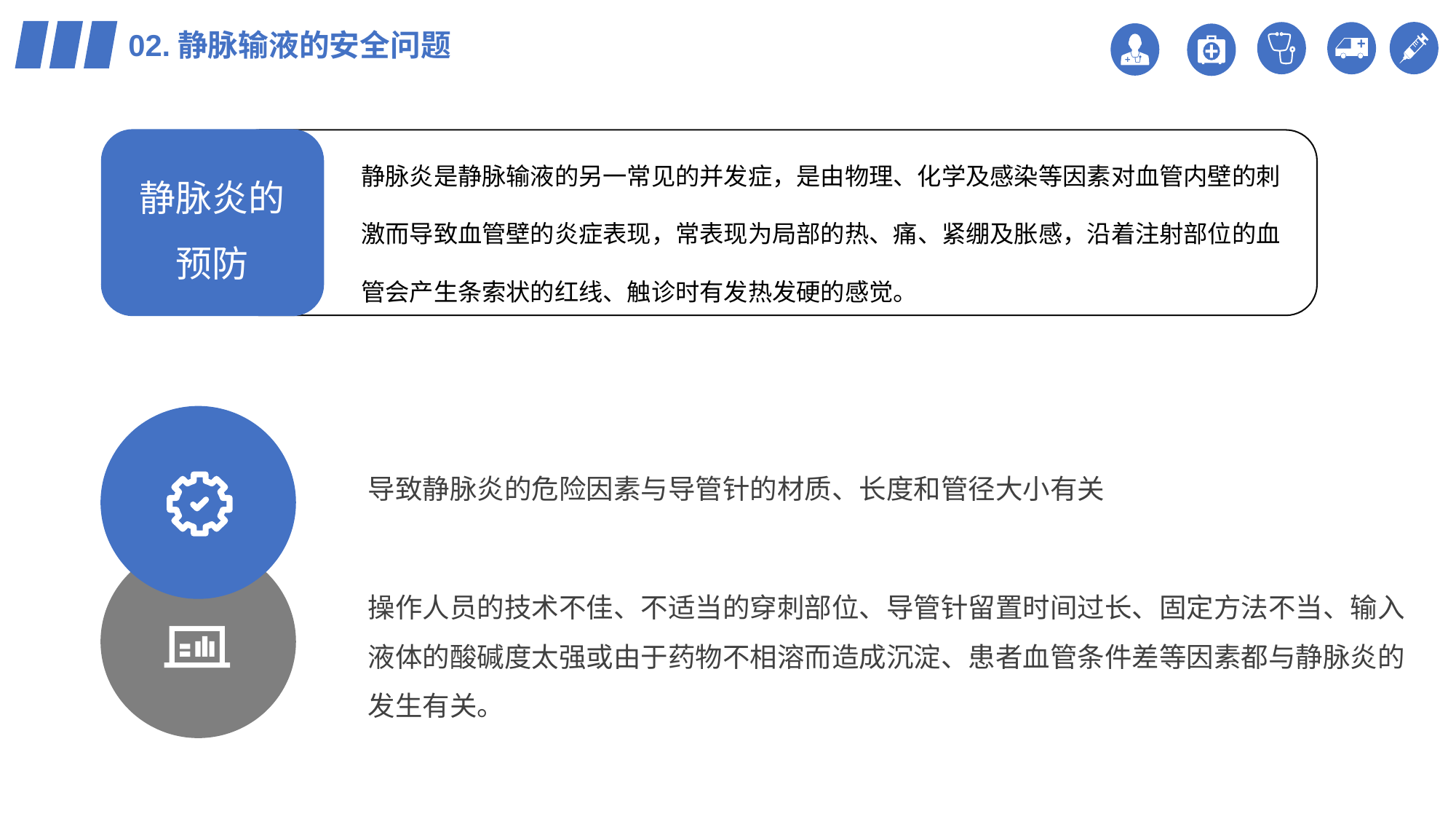

02.静脉输液的安全问题

静脉炎是静脉输液的另一常见的并发症，是由物理、化学及感染等因素对血管内壁的刺激而导致血管壁的炎症表现，常表现为局部的热、痛、紧绷及胀感，沿着注射部位的血管会产生条索状的红线、触诊时有发热发硬的感觉。

静脉炎的预防

导致静脉炎的危险因素与导管针的材质、长度和管径大小有关
操作人员的技术不佳、不适当的穿刺部位、导管针留置时间过长、固定方法不当、输入液体的酸碱度太强或由于药物不相溶而造成沉淀、患者血管条件差等因素都与静脉炎的发生有关。